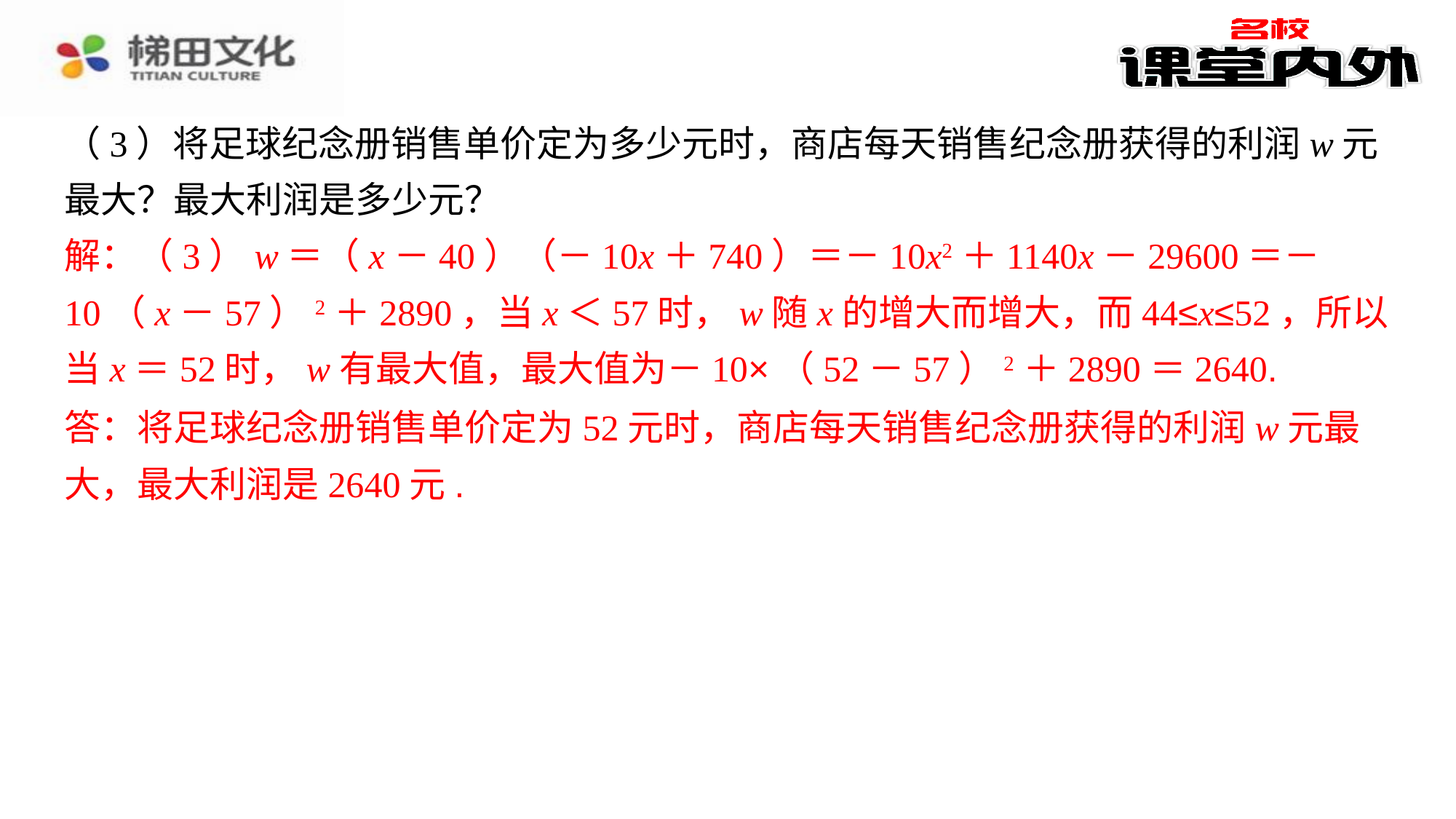

（3）将足球纪念册销售单价定为多少元时，商店每天销售纪念册获得的利润w元最大？最大利润是多少元？
解：（3）w＝（x－40）（－10x＋740）＝－10x2＋1140x－29600＝－10（x－57）2＋2890，当x＜57时，w随x的增大而增大，而44≤x≤52，所以当x＝52时，w有最大值，最大值为－10×（52－57）2＋2890＝2640.
答：将足球纪念册销售单价定为52元时，商店每天销售纪念册获得的利润w元最大，最大利润是2640元.